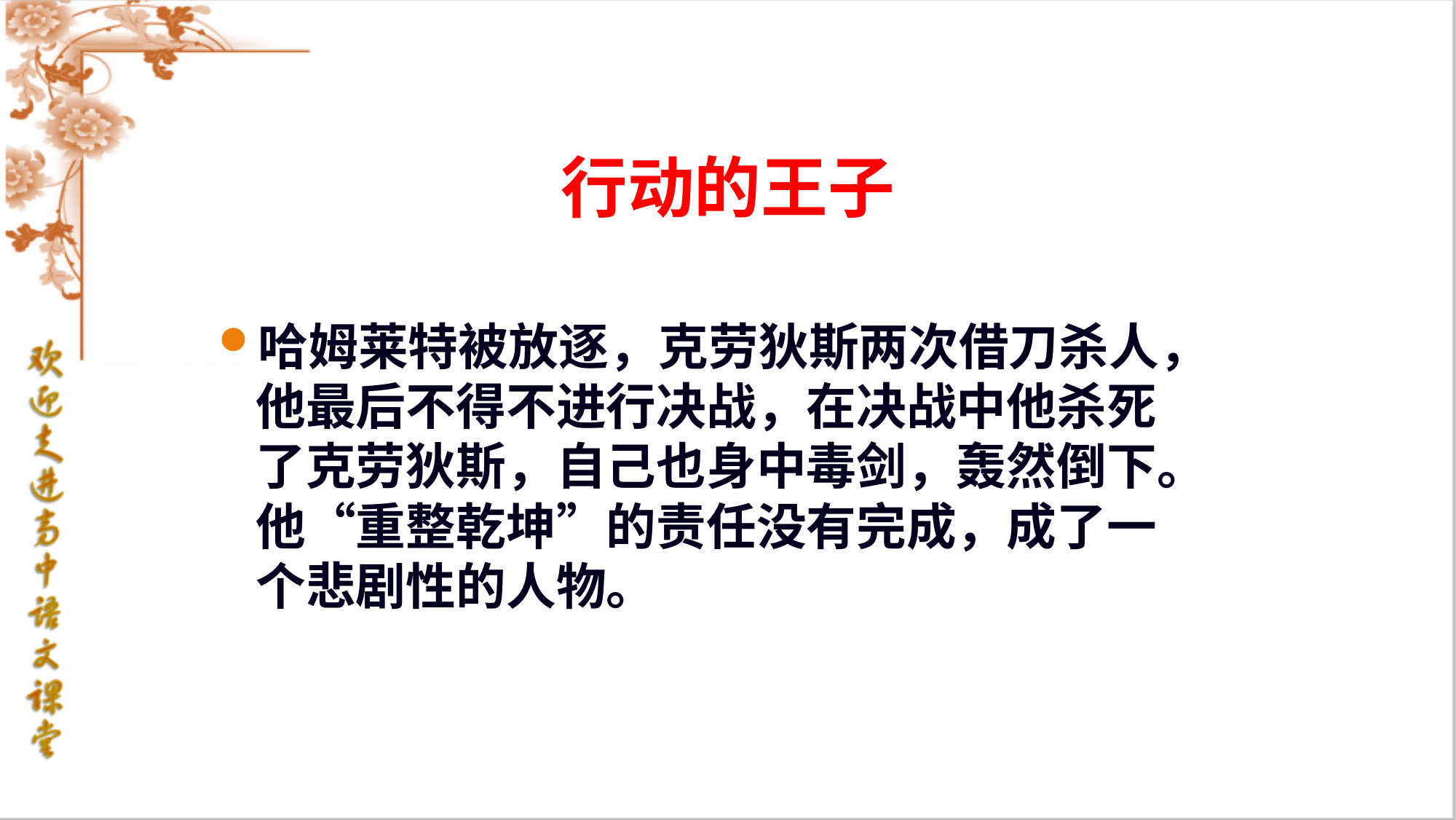

行动的王子
哈姆莱特被放逐，克劳狄斯两次借刀杀人，他最后不得不进行决战，在决战中他杀死了克劳狄斯，自己也身中毒剑，轰然倒下。他“重整乾坤”的责任没有完成，成了一个悲剧性的人物。